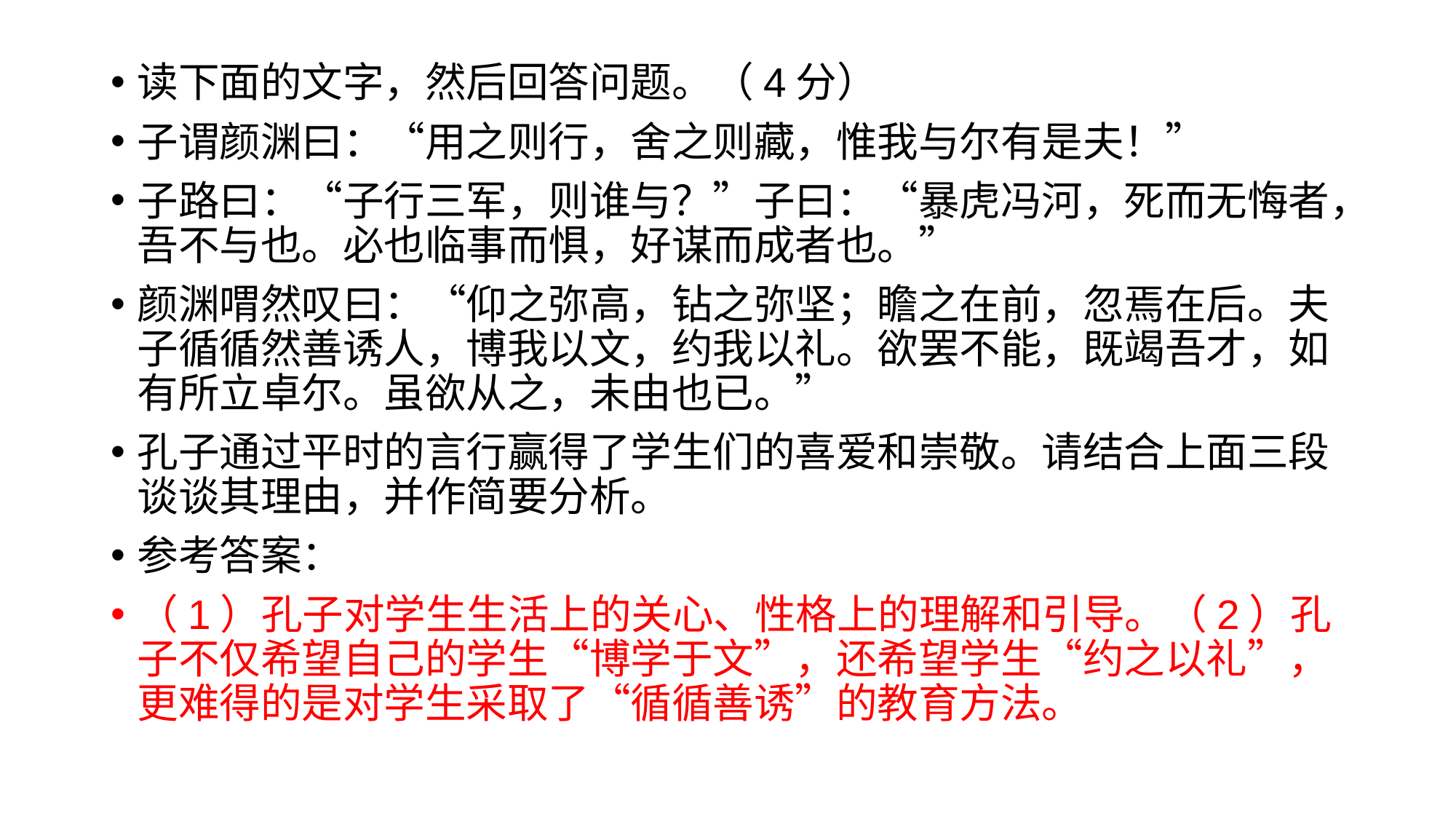

#
读下面的文字，然后回答问题。（4分）
子谓颜渊曰：“用之则行，舍之则藏，惟我与尔有是夫！”
子路曰：“子行三军，则谁与？”子曰：“暴虎冯河，死而无悔者，吾不与也。必也临事而惧，好谋而成者也。”
颜渊喟然叹曰：“仰之弥高，钻之弥坚；瞻之在前，忽焉在后。夫子循循然善诱人，博我以文，约我以礼。欲罢不能，既竭吾才，如有所立卓尔。虽欲从之，未由也已。”
孔子通过平时的言行赢得了学生们的喜爱和崇敬。请结合上面三段谈谈其理由，并作简要分析。
参考答案：
（1）孔子对学生生活上的关心、性格上的理解和引导。（2）孔子不仅希望自己的学生“博学于文”，还希望学生“约之以礼”，更难得的是对学生采取了“循循善诱”的教育方法。